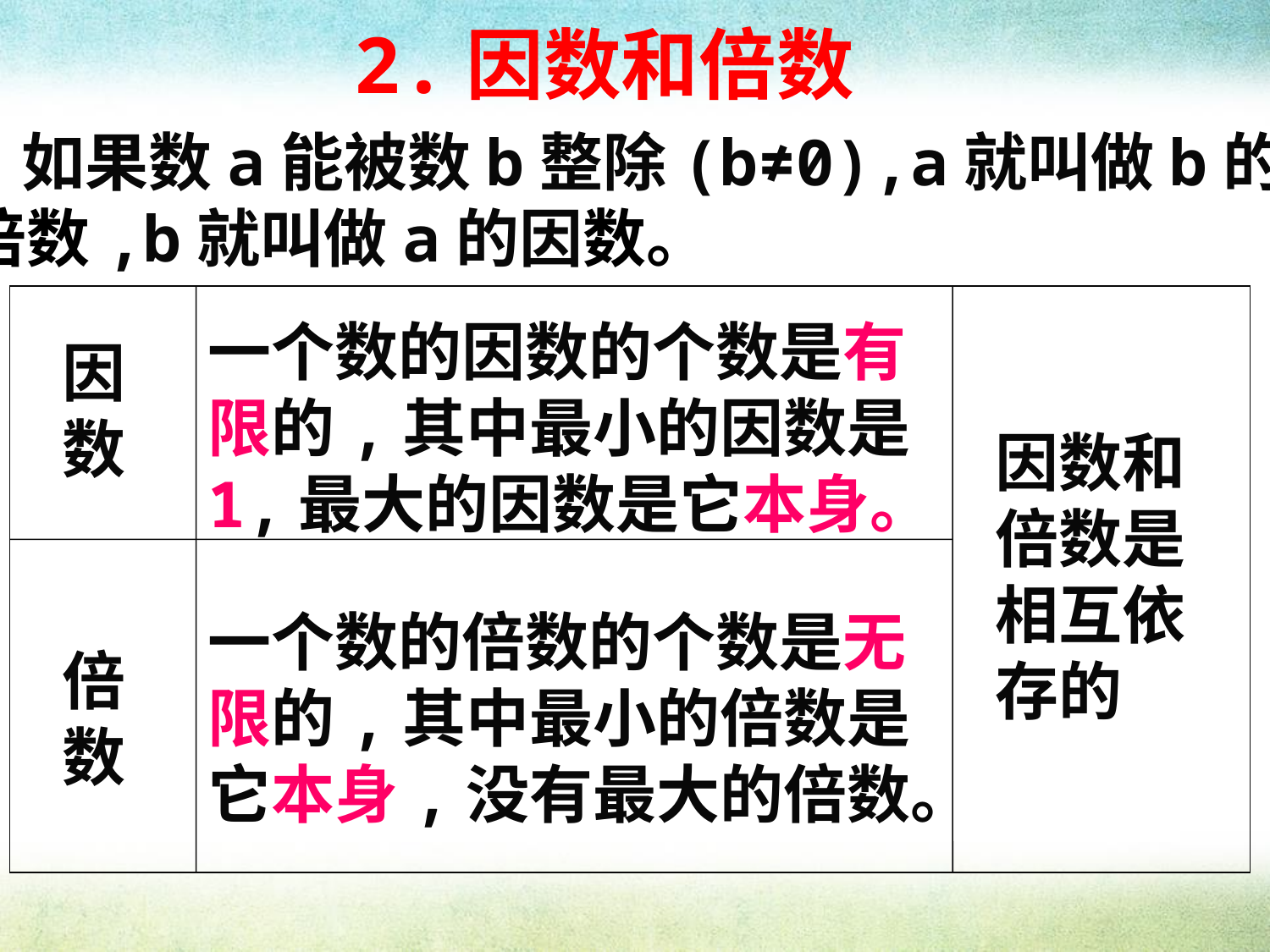

2.因数和倍数
   如果数a能被数b整除(b≠0),a就叫做b的
倍数,b就叫做a的因数。

因数

倍
数
一个数的因数的个数是有限的,其中最小的因数是1,最大的因数是它本身。
因数和倍数是相互依存的
一个数的倍数的个数是无限的,其中最小的倍数是它本身,没有最大的倍数。